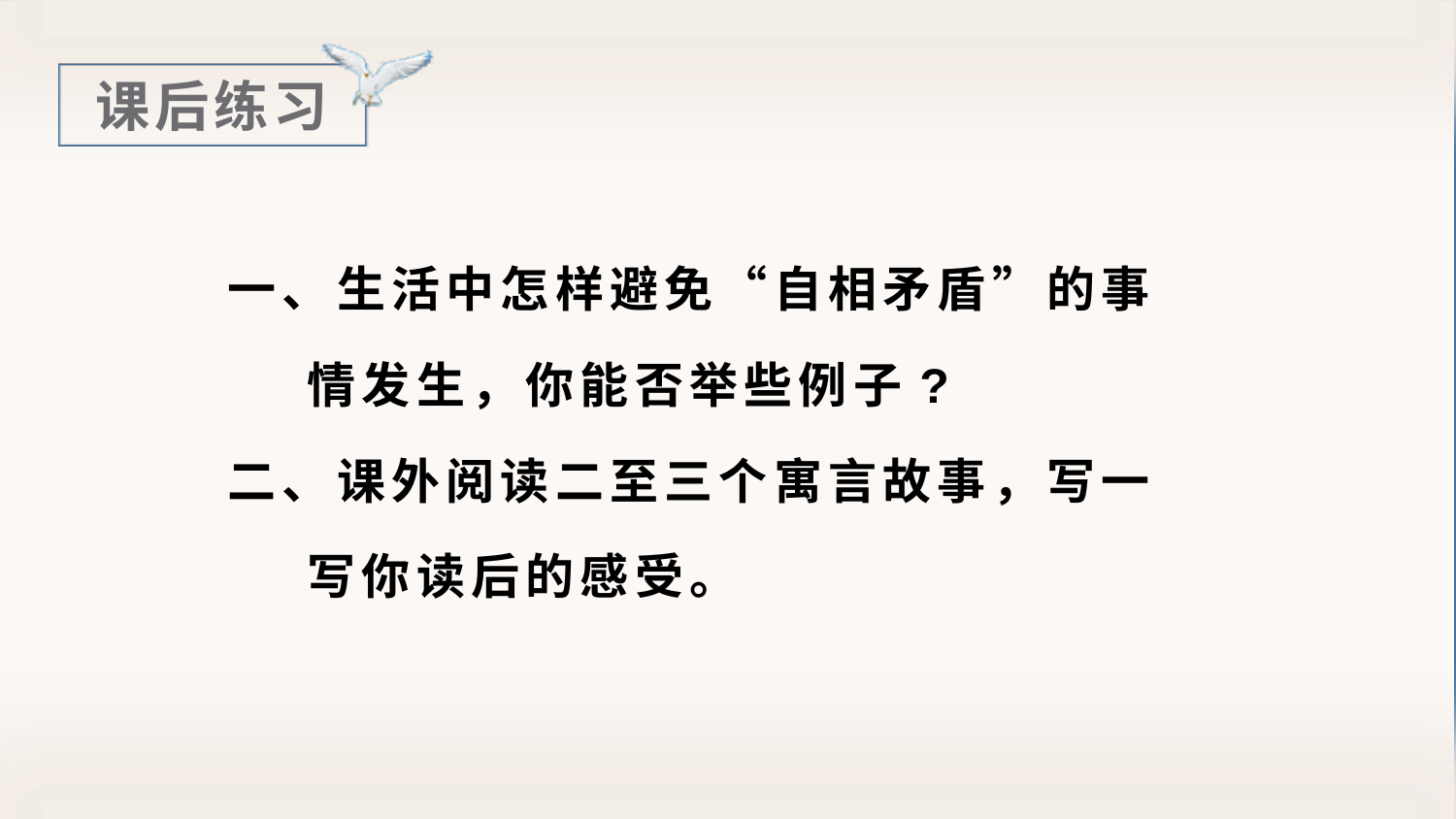

课后练习
一、生活中怎样避免“自相矛盾”的事
    情发生，你能否举些例子?
二、课外阅读二至三个寓言故事，写一
    写你读后的感受。